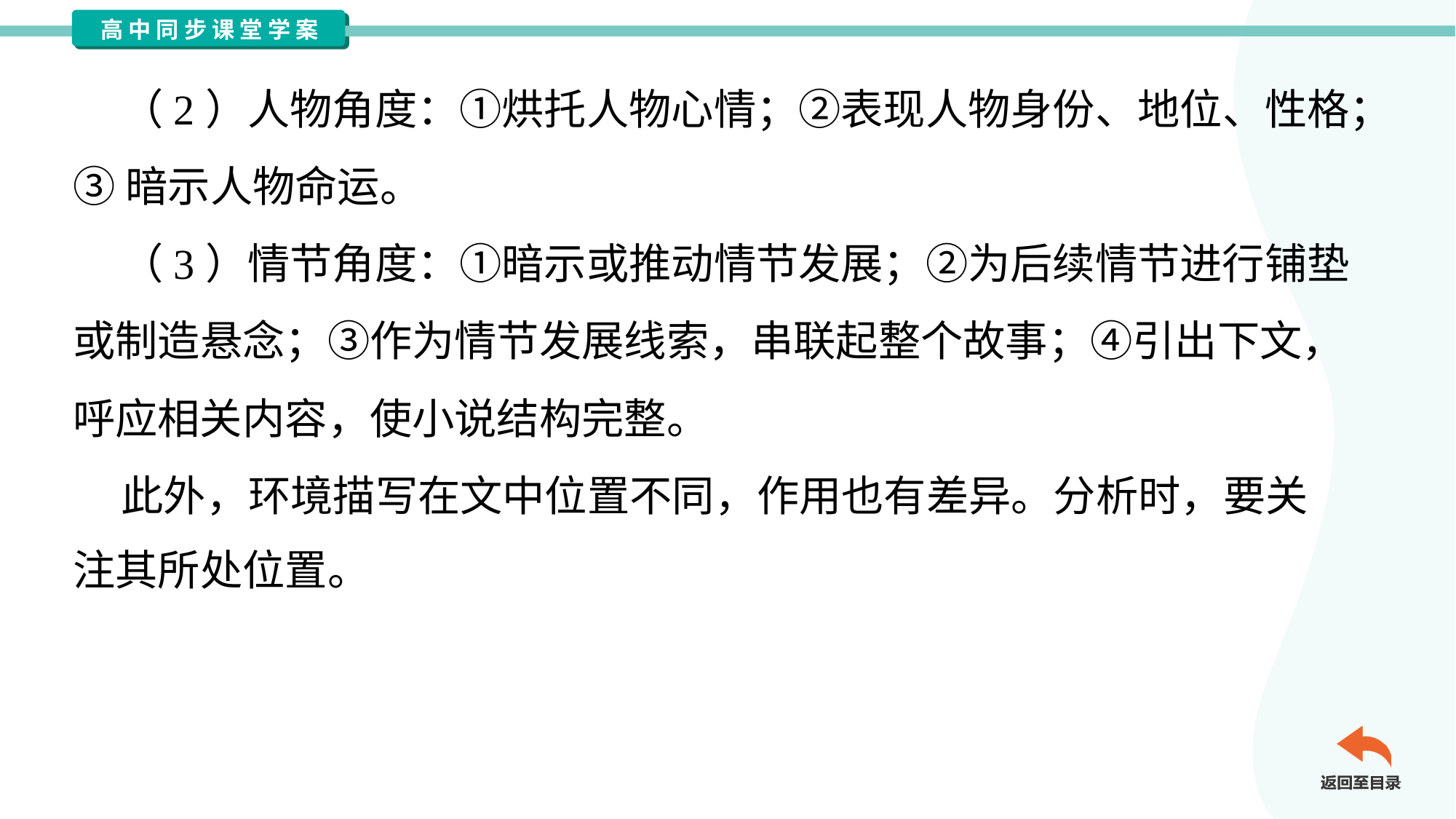

（2）人物角度：①烘托人物心情；②表现人物身份、地位、性格；
③暗示人物命运。
    （3）情节角度：①暗示或推动情节发展；②为后续情节进行铺垫
或制造悬念；③作为情节发展线索，串联起整个故事；④引出下文，
呼应相关内容，使小说结构完整。
    此外，环境描写在文中位置不同，作用也有差异。分析时，要关
注其所处位置。